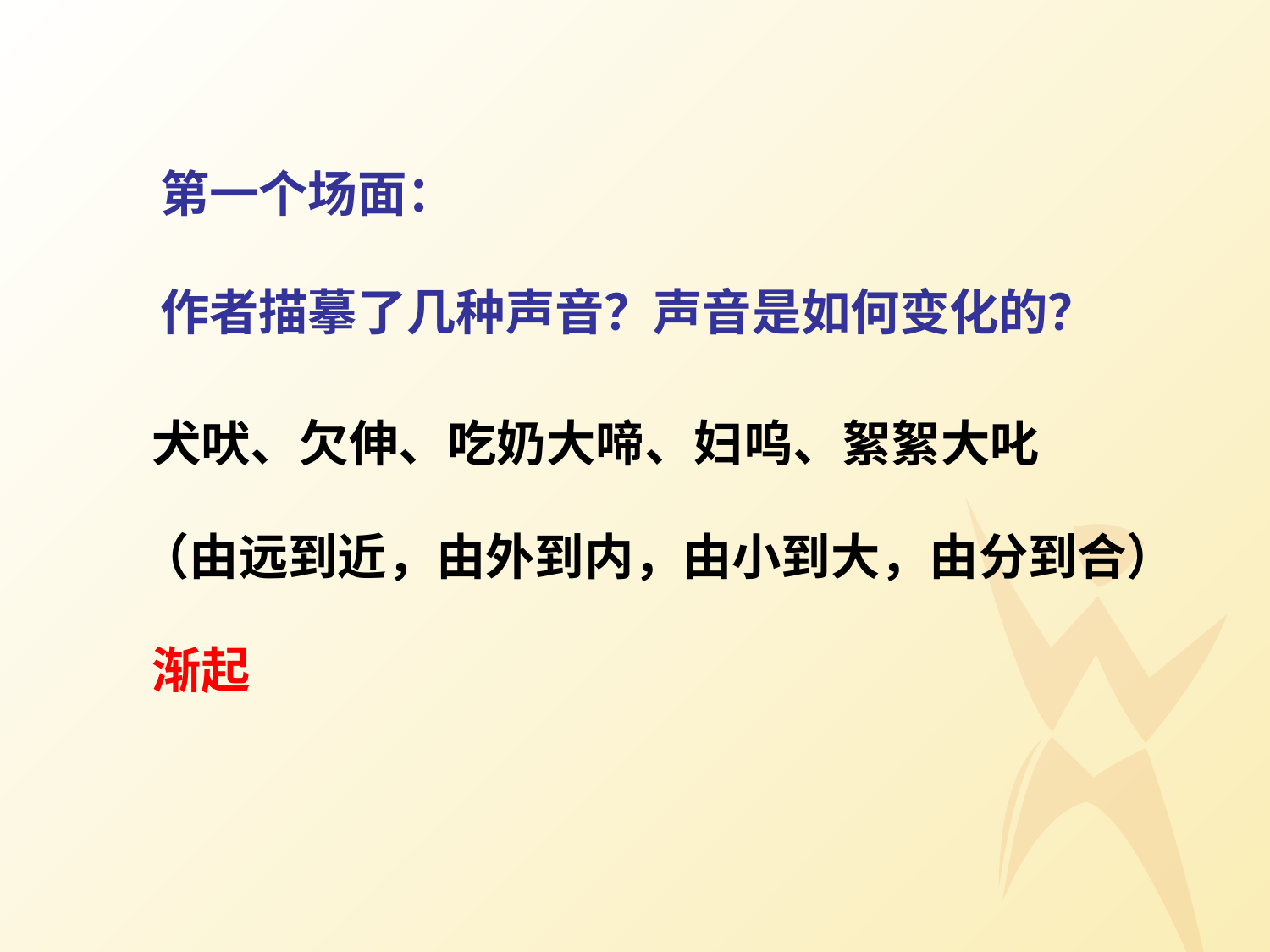

第一个场面：
作者描摹了几种声音？声音是如何变化的？
  犬吠、欠伸、吃奶大啼、妇呜、絮絮大叱
 （由远到近，由外到内，由小到大，由分到合）
  渐起